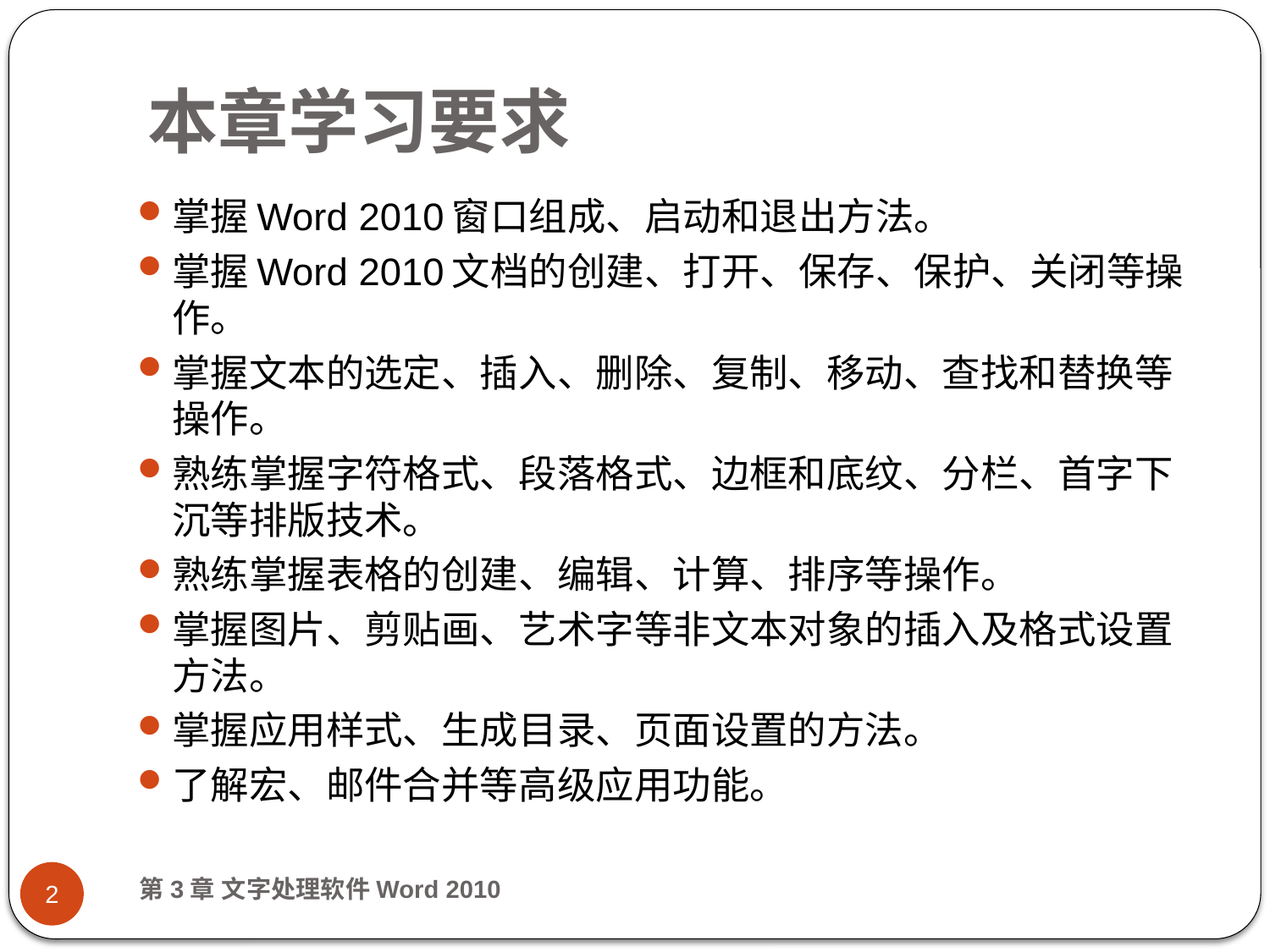

# 本章学习要求
掌握Word 2010窗口组成、启动和退出方法。
掌握Word 2010文档的创建、打开、保存、保护、关闭等操作。
掌握文本的选定、插入、删除、复制、移动、查找和替换等操作。
熟练掌握字符格式、段落格式、边框和底纹、分栏、首字下沉等排版技术。
熟练掌握表格的创建、编辑、计算、排序等操作。
掌握图片、剪贴画、艺术字等非文本对象的插入及格式设置方法。
掌握应用样式、生成目录、页面设置的方法。
了解宏、邮件合并等高级应用功能。
第3章 文字处理软件Word 2010
2